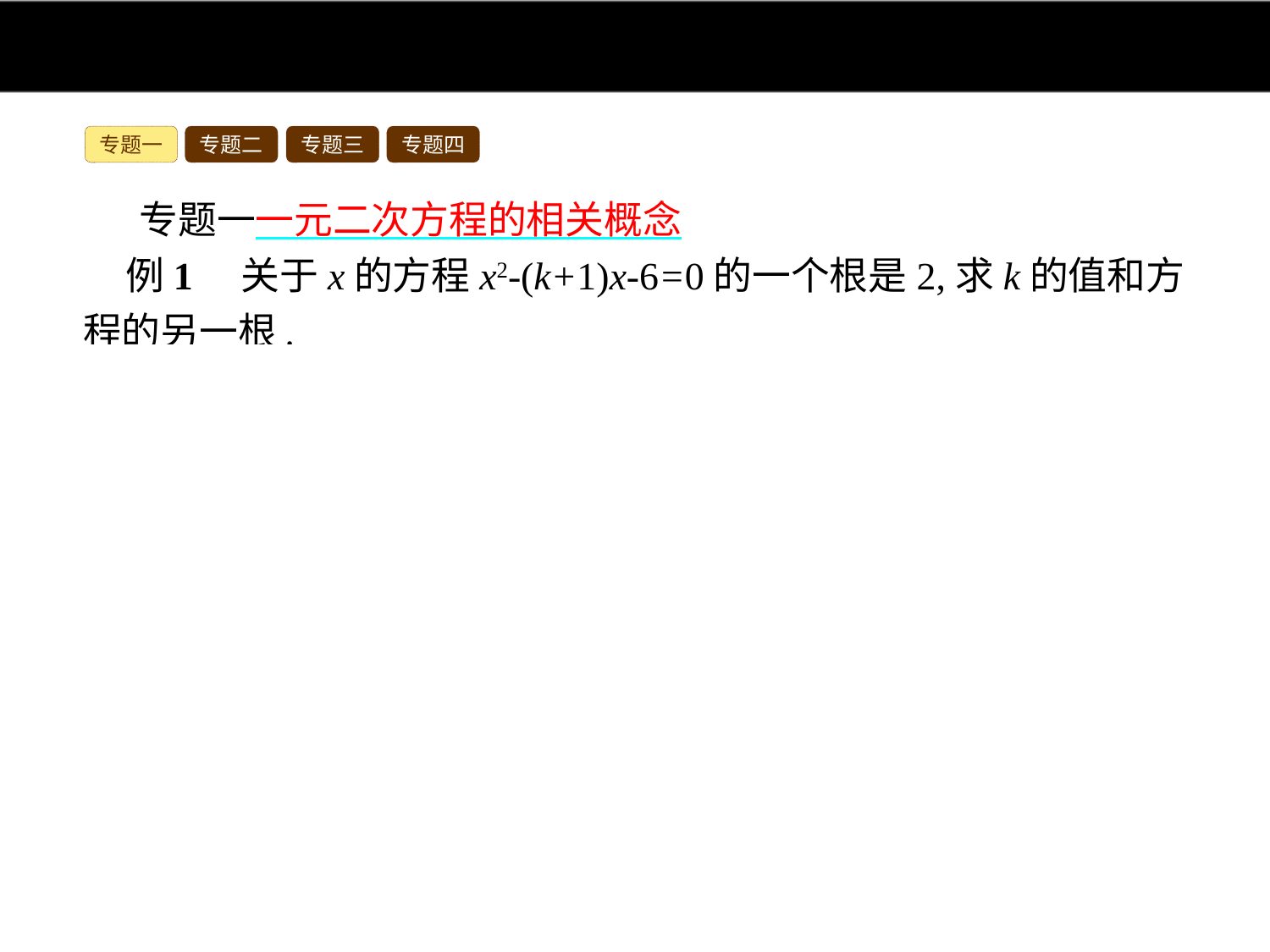

专题一
专题二
专题三
专题四
专题一一元二次方程的相关概念
例1　关于x的方程x2-(k+1)x-6=0的一个根是2,求k的值和方程的另一根.
分析:根据方程的根可以使方程左右两边相等,将x=2代入原方程,可求出k的值,进而可通过解方程求出另一根.
解:把x=2代入x2-(k+1)x-6=0,
得4-2(k+1)-6=0,
解得k=-2,
解方程x2+x-6=0,
解得x1=2,x2=-3.
答:k=-2,方程的另一个根为-3.